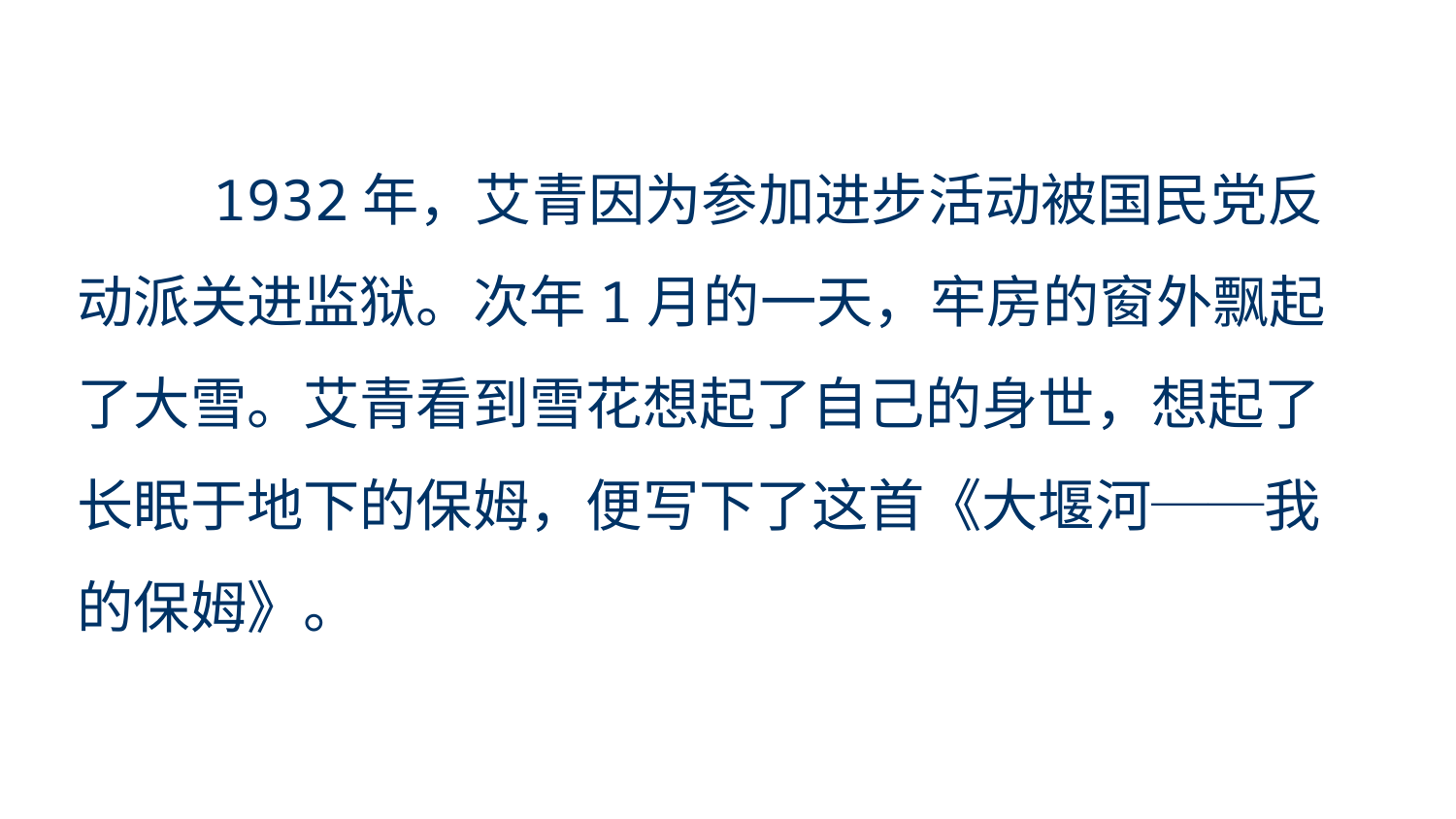

1932年，艾青因为参加进步活动被国民党反动派关进监狱。次年1月的一天，牢房的窗外飘起了大雪。艾青看到雪花想起了自己的身世，想起了长眠于地下的保姆，便写下了这首《大堰河──我的保姆》。